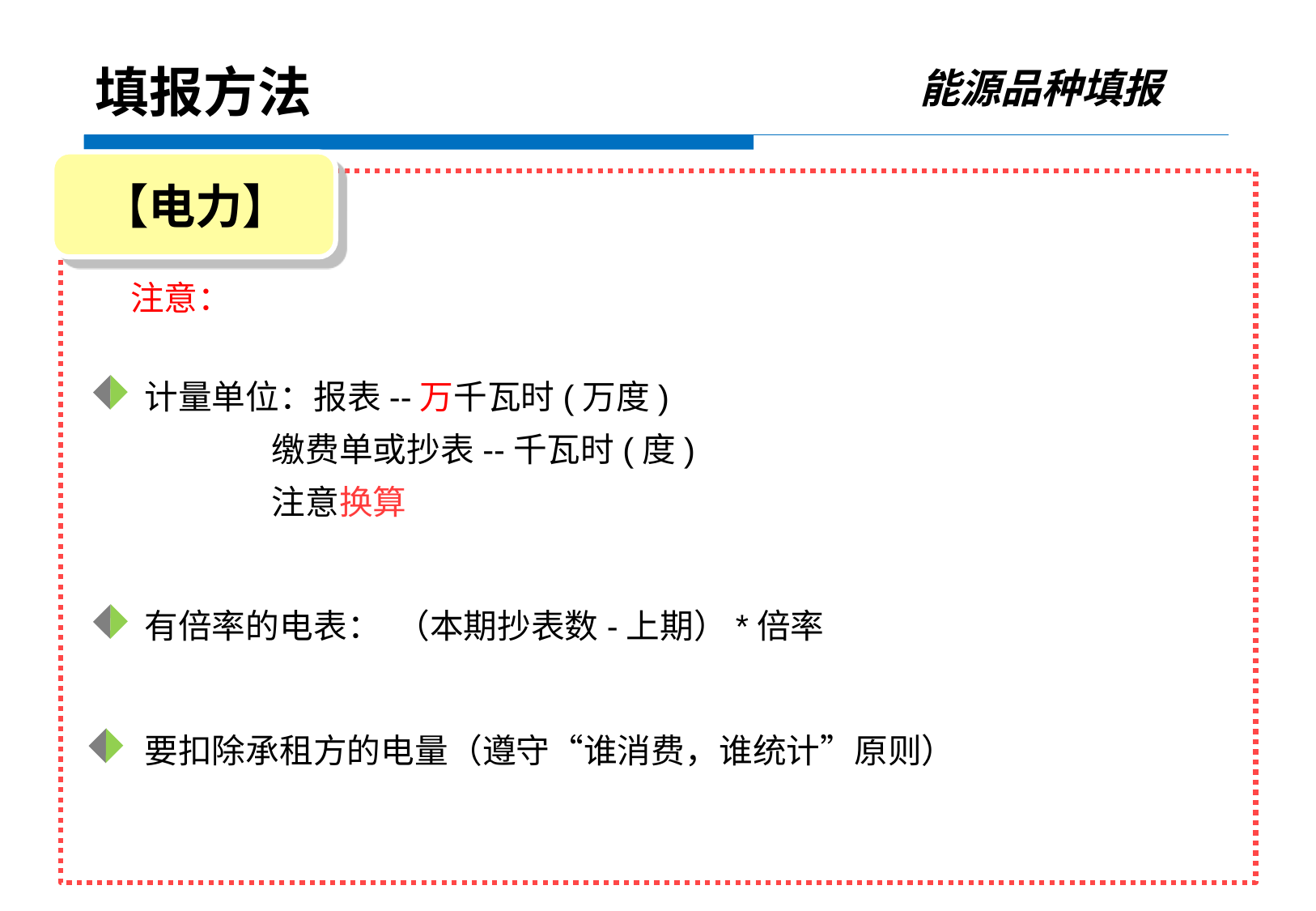

能源品种填报
填报方法

【电力】

 注意：
 计量单位：报表--万千瓦时(万度)
                  缴费单或抄表--千瓦时(度)
                  注意换算

 有倍率的电表：  （本期抄表数-上期）*倍率

 要扣除承租方的电量（遵守“谁消费，谁统计”原则）